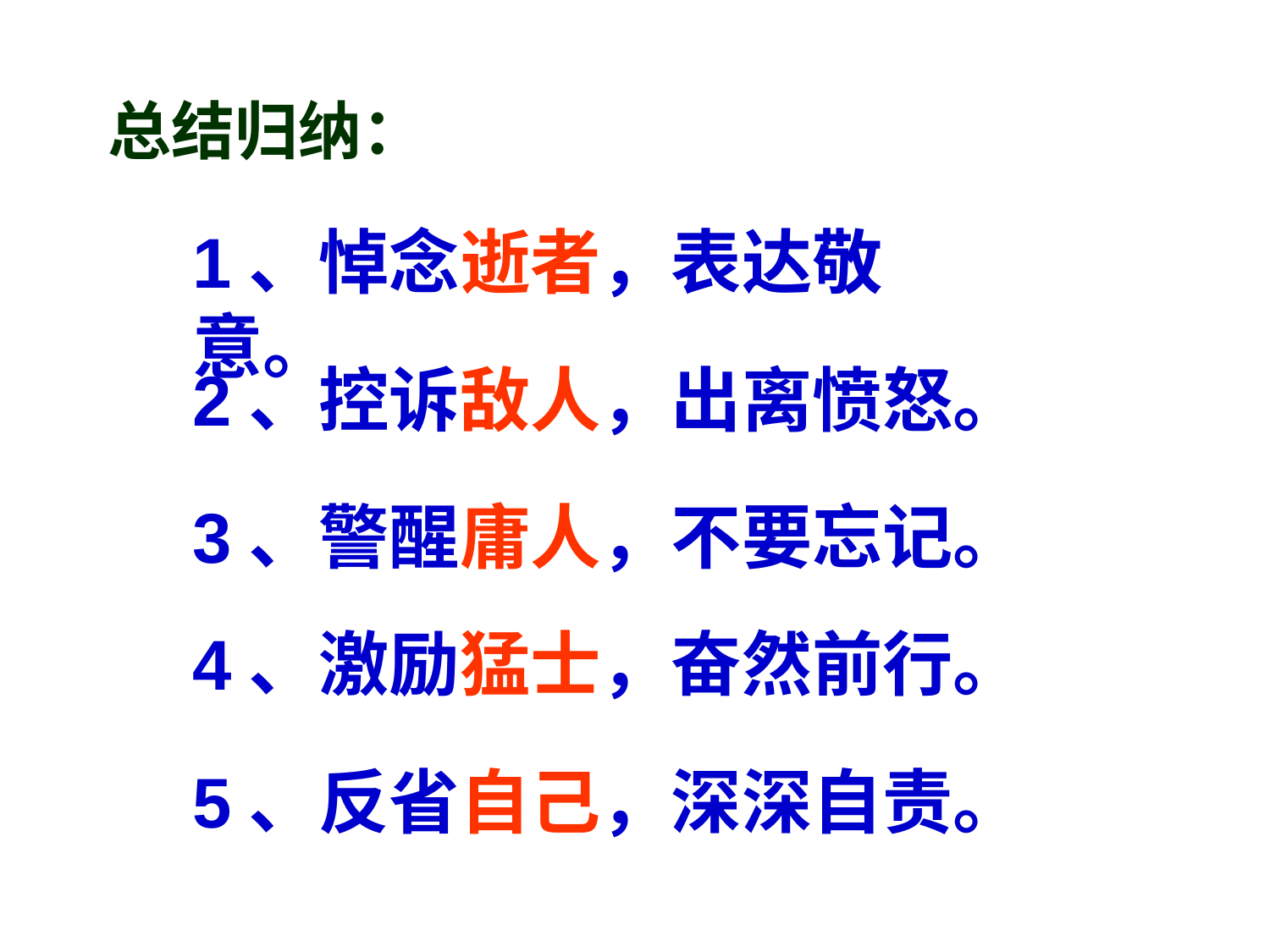

总结归纳：
1、悼念逝者，表达敬意。

2、控诉敌人，出离愤怒。
3、警醒庸人，不要忘记。
4、激励猛士，奋然前行。
5、反省自己，深深自责。